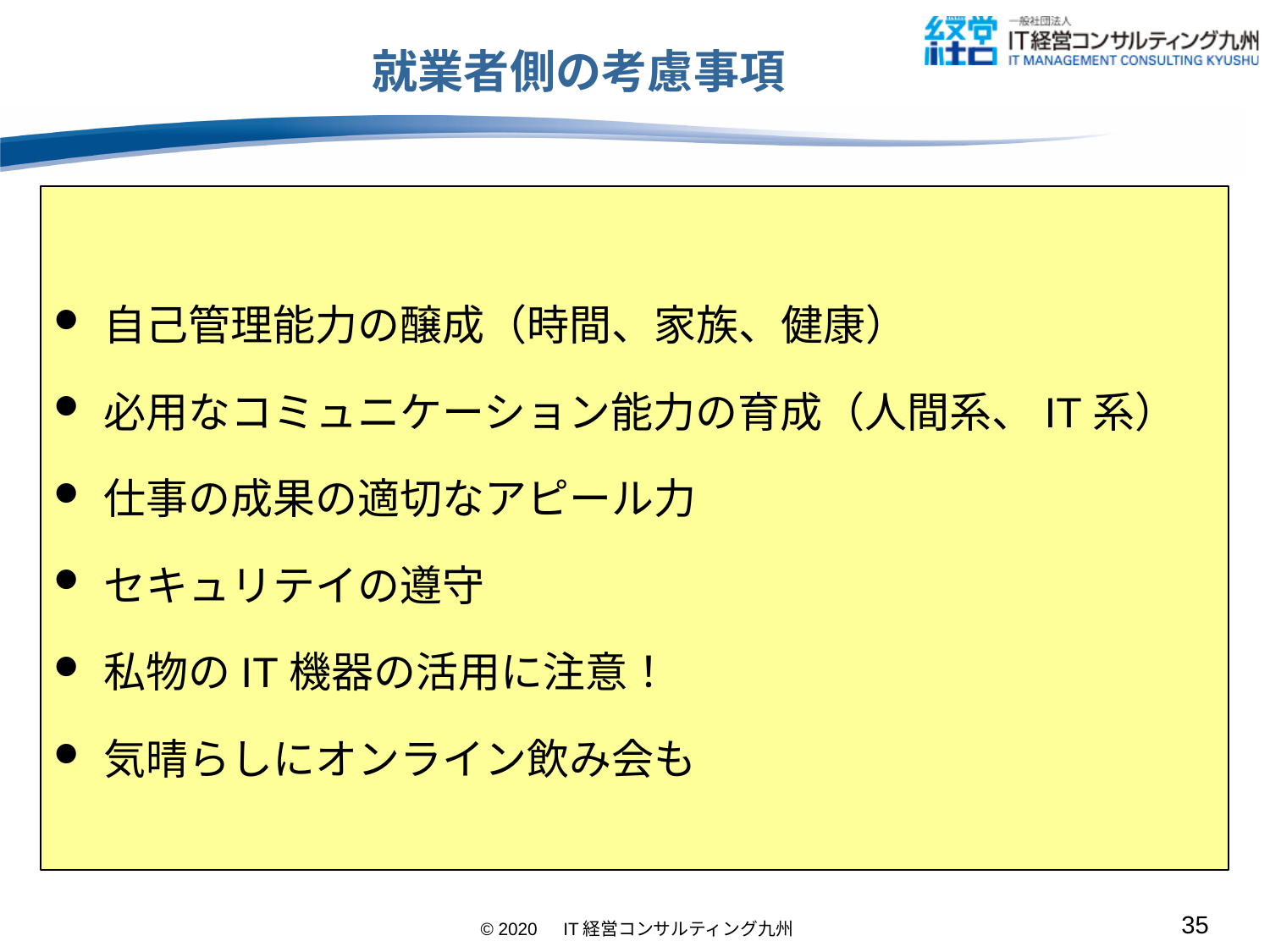

# 就業者側の考慮事項
自己管理能力の醸成（時間、家族、健康）
必用なコミュニケーション能力の育成（人間系、IT系）
仕事の成果の適切なアピール力
セキュリテイの遵守
私物のIT機器の活用に注意！
気晴らしにオンライン飲み会も
35